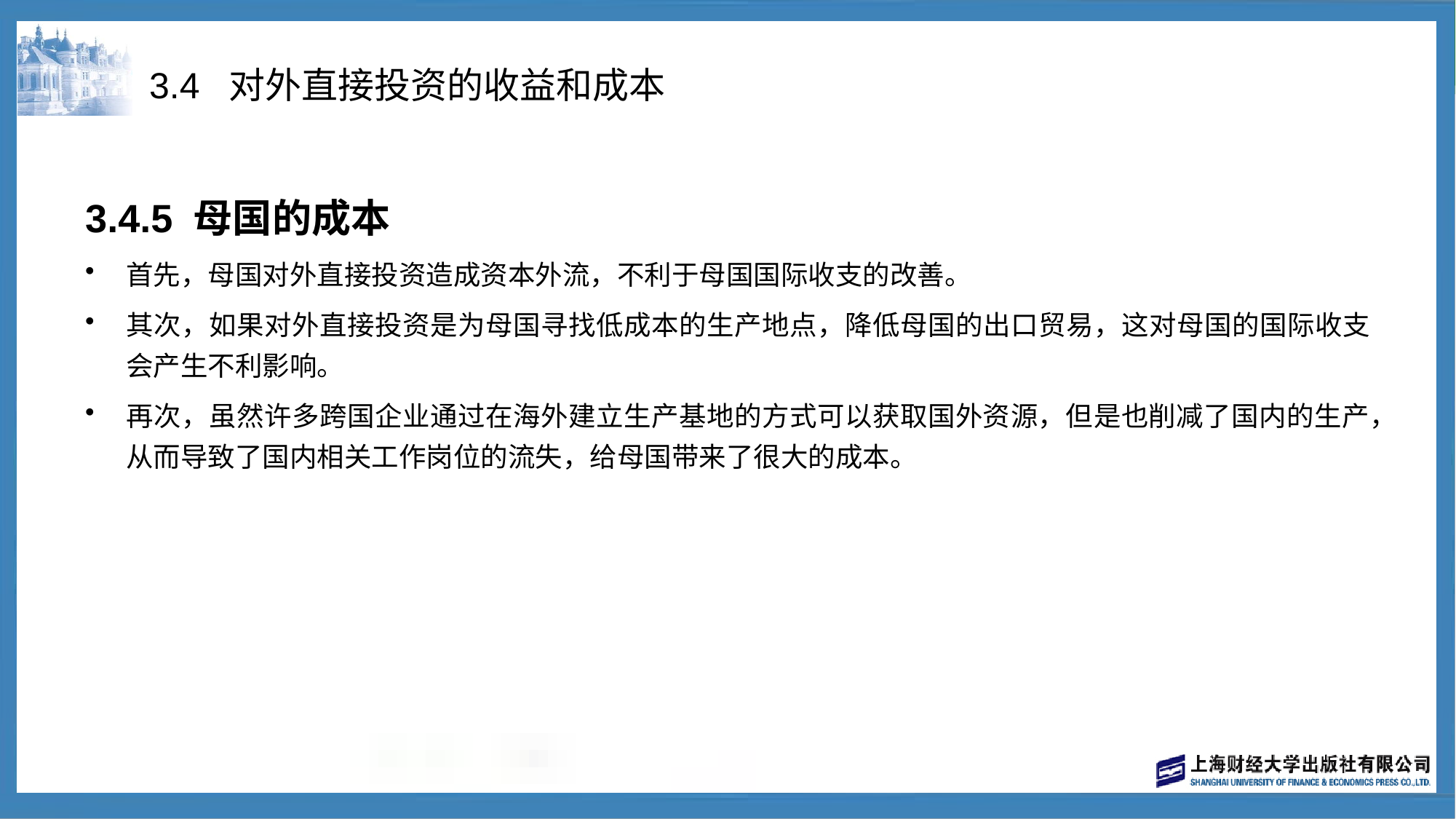

# 3.4  对外直接投资的收益和成本
3.4.5 母国的成本
首先，母国对外直接投资造成资本外流，不利于母国国际收支的改善。
其次，如果对外直接投资是为母国寻找低成本的生产地点，降低母国的出口贸易，这对母国的国际收支会产生不利影响。
再次，虽然许多跨国企业通过在海外建立生产基地的方式可以获取国外资源，但是也削减了国内的生产，从而导致了国内相关工作岗位的流失，给母国带来了很大的成本。